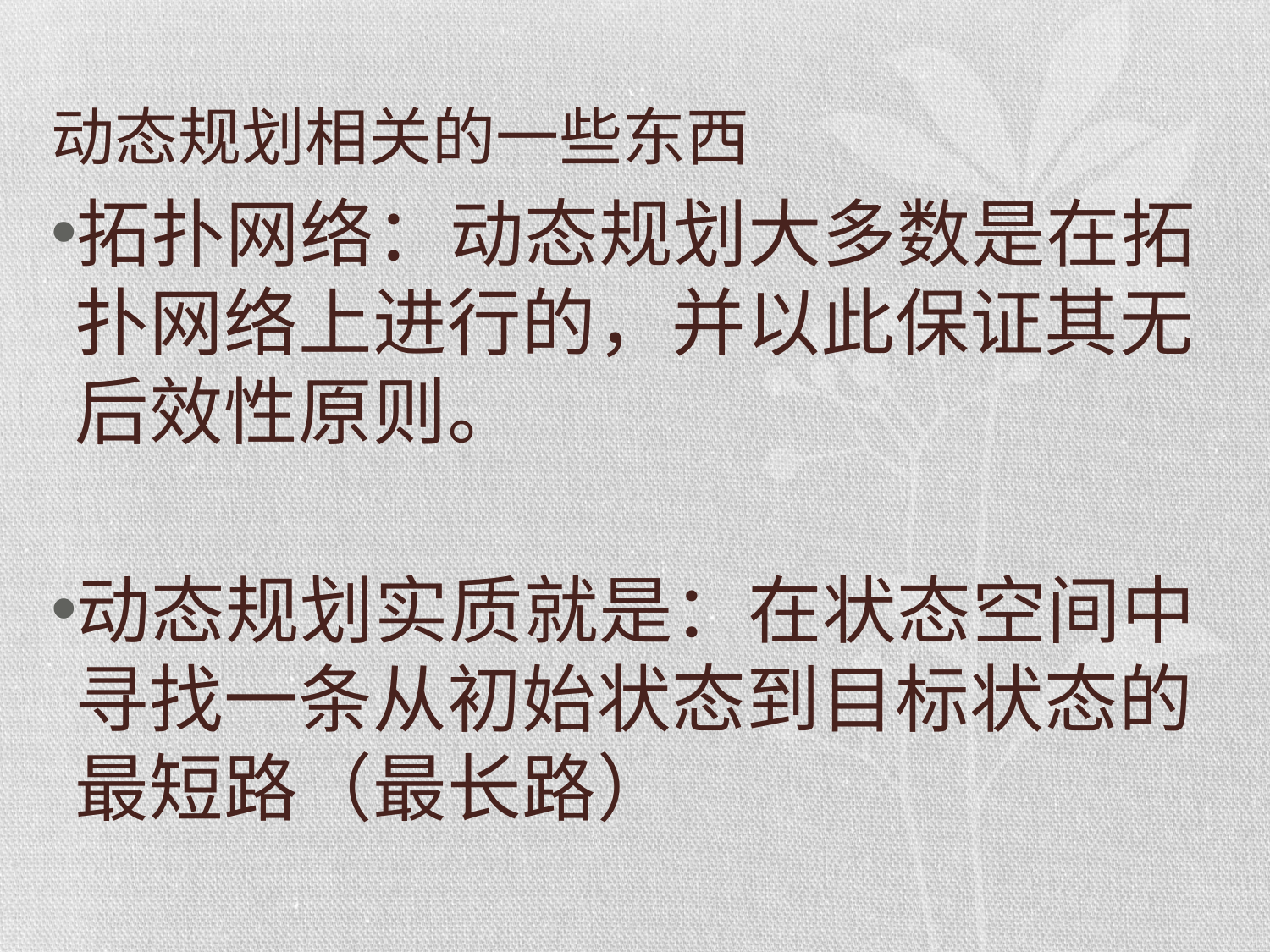

# 动态规划相关的一些东西
拓扑网络：动态规划大多数是在拓扑网络上进行的，并以此保证其无后效性原则。

动态规划实质就是：在状态空间中寻找一条从初始状态到目标状态的最短路（最长路）